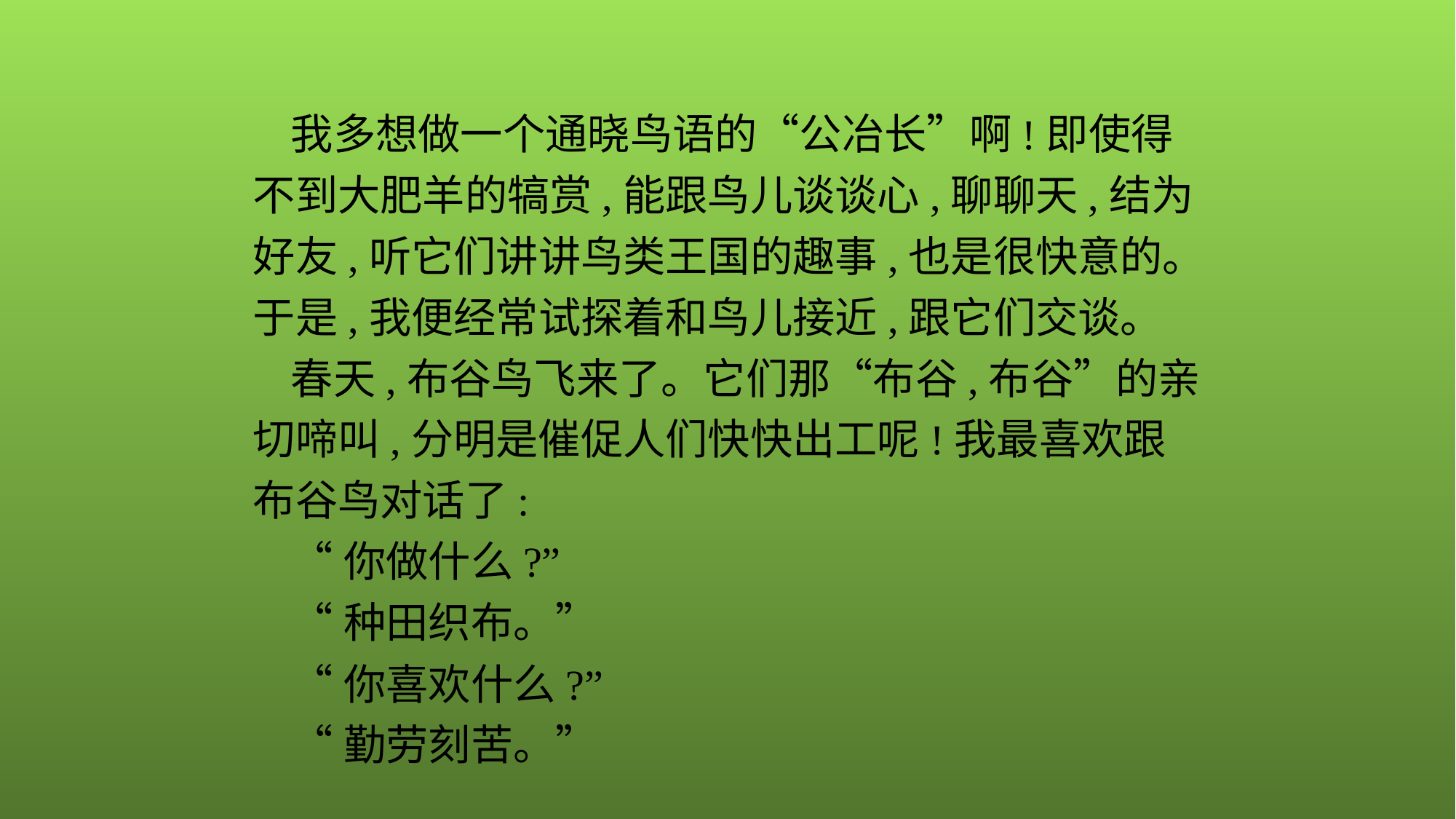

我多想做一个通晓鸟语的“公冶长”啊!即使得不到大肥羊的犒赏,能跟鸟儿谈谈心,聊聊天,结为好友,听它们讲讲鸟类王国的趣事,也是很快意的。于是,我便经常试探着和鸟儿接近,跟它们交谈。
春天,布谷鸟飞来了。它们那“布谷,布谷”的亲切啼叫,分明是催促人们快快出工呢!我最喜欢跟布谷鸟对话了:
“你做什么?”
“种田织布。”
“你喜欢什么?”
“勤劳刻苦。”